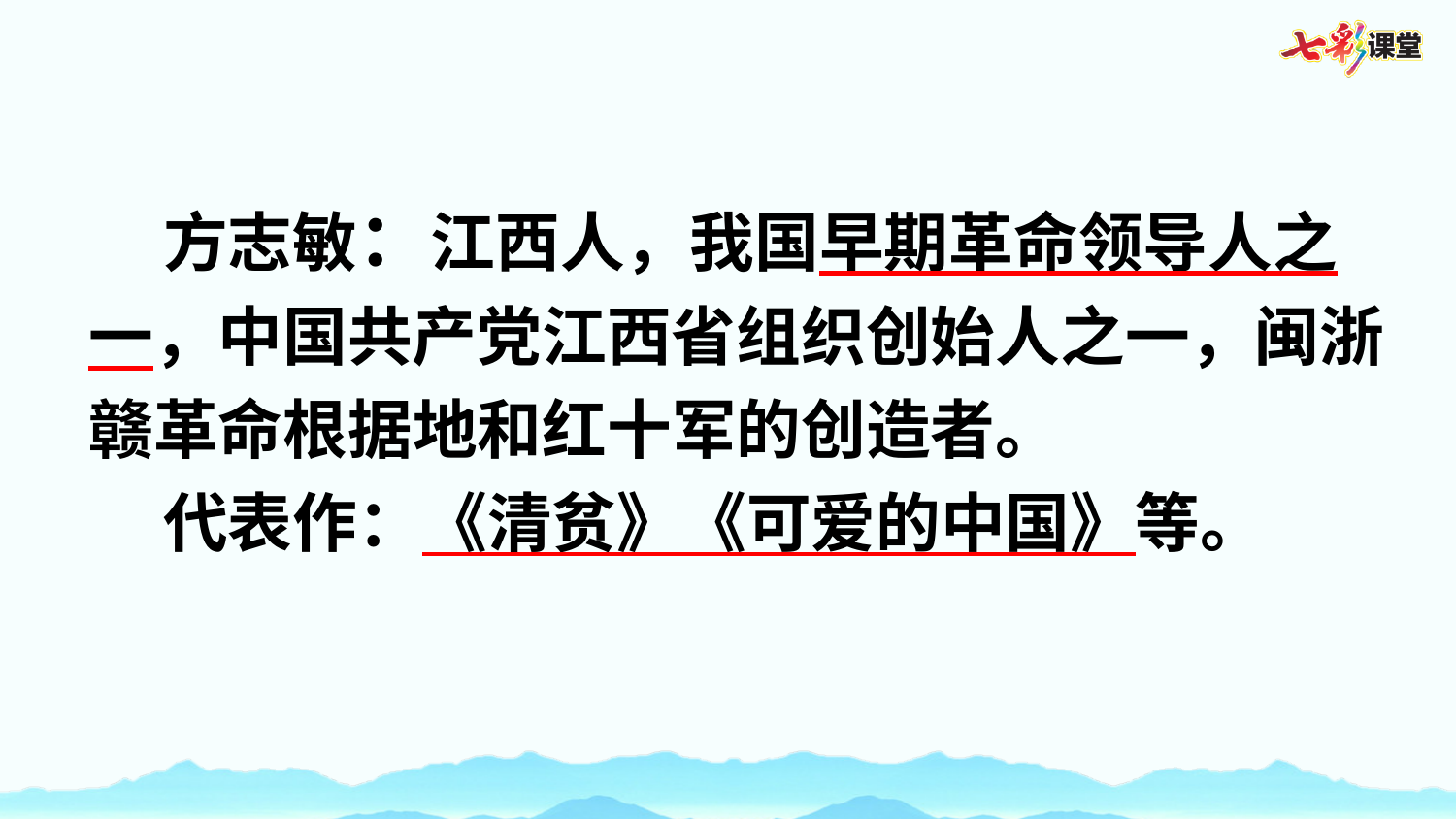

方志敏：江西人，我国早期革命领导人之一，中国共产党江西省组织创始人之一，闽浙赣革命根据地和红十军的创造者。
    代表作：《清贫》《可爱的中国》等。